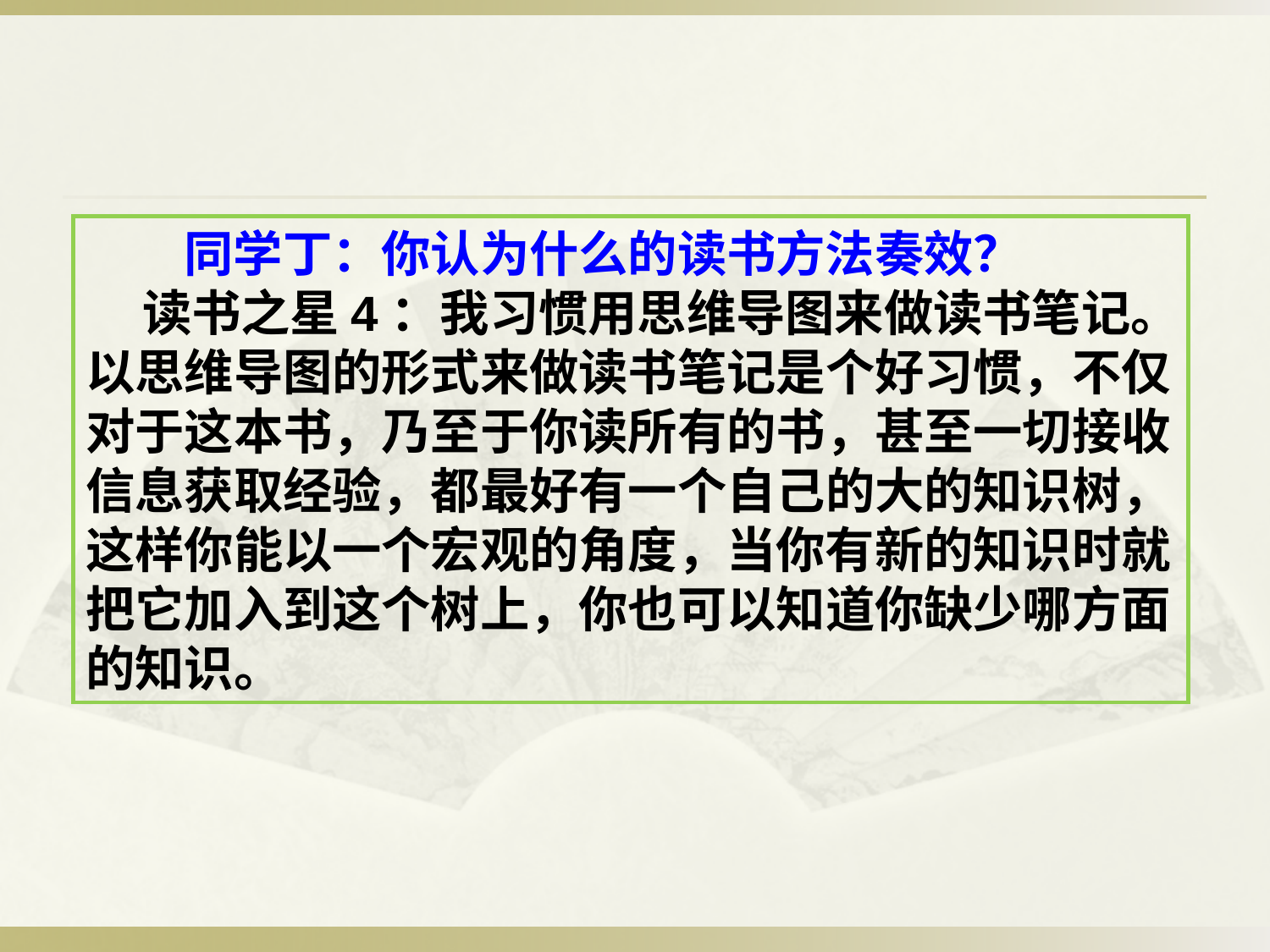

同学丁：你认为什么的读书方法奏效？
    读书之星4：我习惯用思维导图来做读书笔记。以思维导图的形式来做读书笔记是个好习惯，不仅对于这本书，乃至于你读所有的书，甚至一切接收信息获取经验，都最好有一个自己的大的知识树，这样你能以一个宏观的角度，当你有新的知识时就把它加入到这个树上，你也可以知道你缺少哪方面的知识。